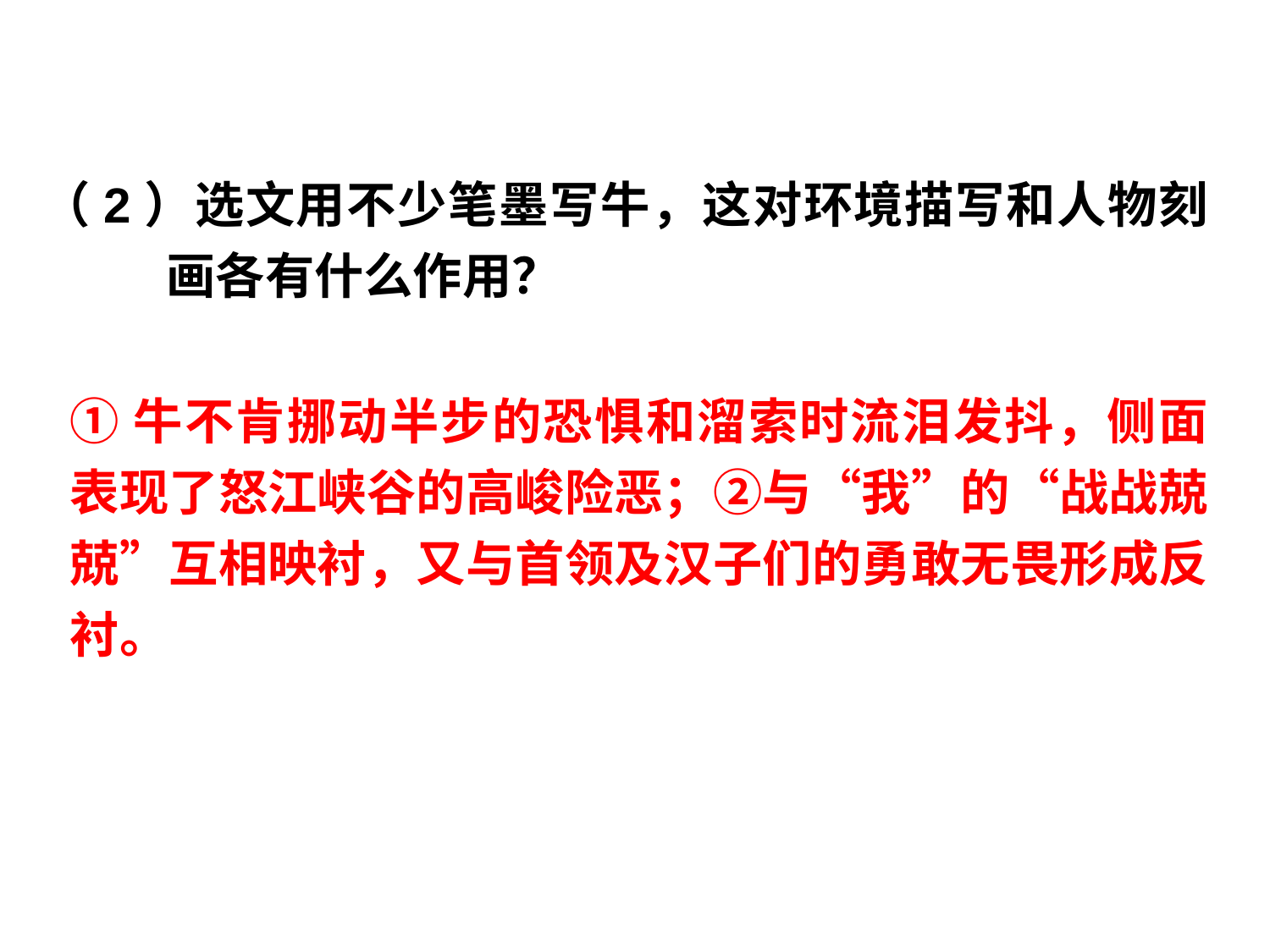

（2）选文用不少笔墨写牛，这对环境描写和人物刻画各有什么作用？
①牛不肯挪动半步的恐惧和溜索时流泪发抖，侧面表现了怒江峡谷的高峻险恶；②与“我”的“战战兢兢”互相映衬，又与首领及汉子们的勇敢无畏形成反衬。